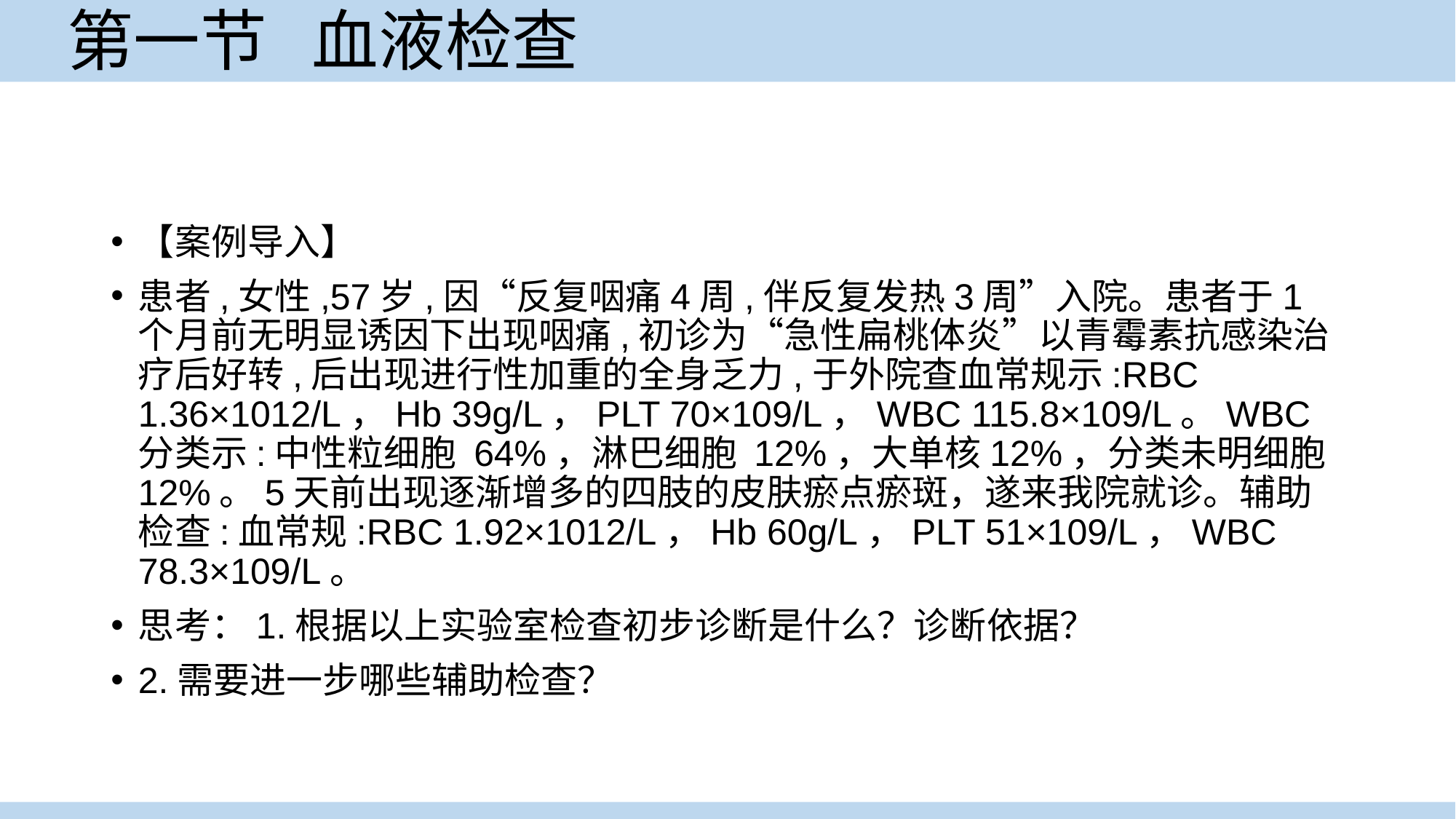

# 第一节   血液检查
【案例导入】
患者,女性,57岁,因“反复咽痛4周,伴反复发热3周”入院。患者于1个月前无明显诱因下出现咽痛,初诊为“急性扁桃体炎”以青霉素抗感染治疗后好转,后出现进行性加重的全身乏力,于外院查血常规示:RBC 1.36×1012/L，Hb 39g/L，PLT 70×109/L，WBC 115.8×109/L。WBC分类示:中性粒细胞 64%，淋巴细胞 12%，大单核12%，分类未明细胞12%。5天前出现逐渐增多的四肢的皮肤瘀点瘀斑，遂来我院就诊。辅助检查:血常规:RBC 1.92×1012/L，Hb 60g/L，PLT 51×109/L，WBC 78.3×109/L。
思考：1.根据以上实验室检查初步诊断是什么？诊断依据？
2.需要进一步哪些辅助检查？

临床医学概论